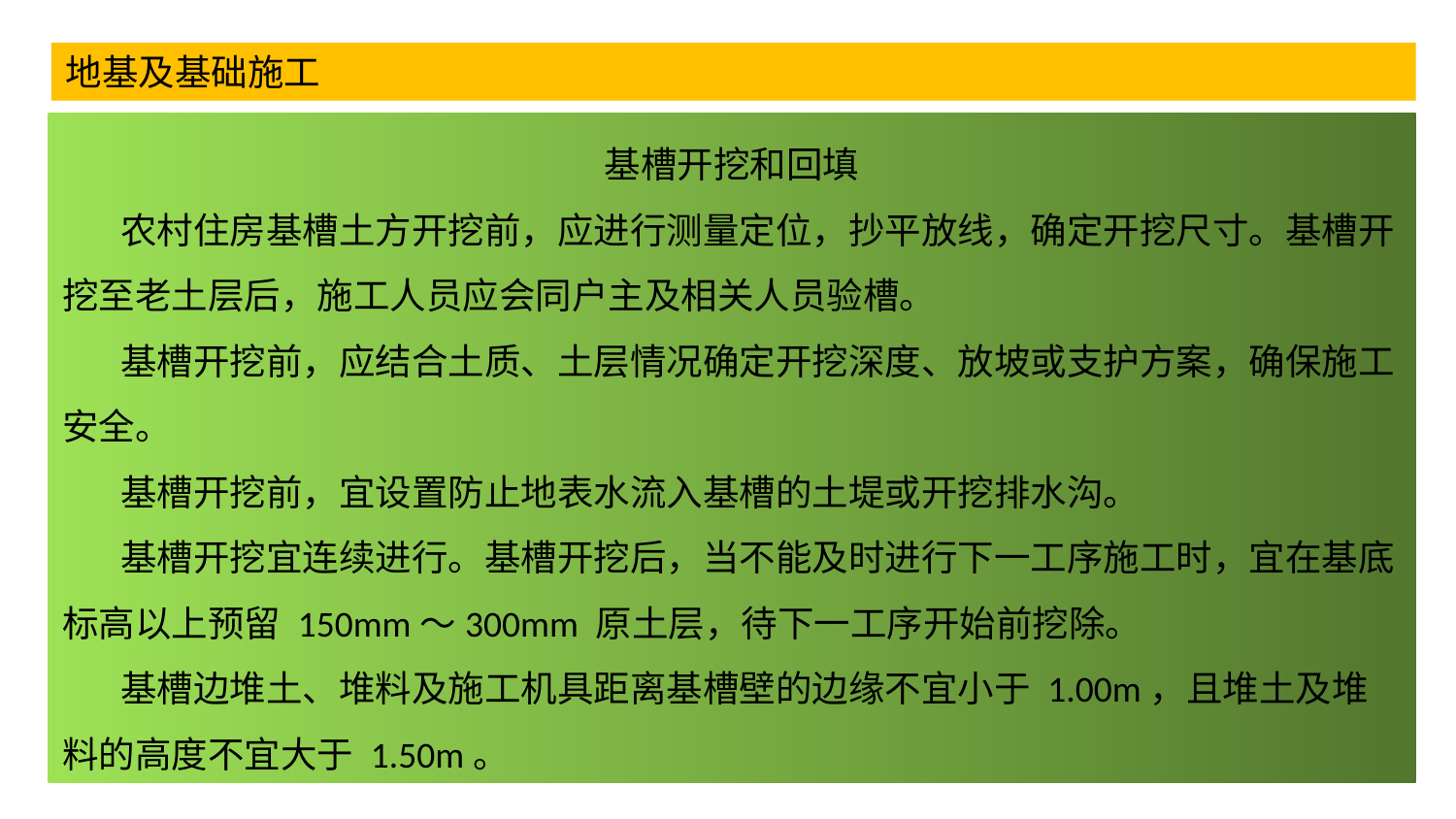

地基及基础施工
基槽开挖和回填
      农村住房基槽土方开挖前，应进行测量定位，抄平放线，确定开挖尺寸。基槽开挖至老土层后，施工人员应会同户主及相关人员验槽。
      基槽开挖前，应结合土质、土层情况确定开挖深度、放坡或支护方案，确保施工安全。
      基槽开挖前，宜设置防止地表水流入基槽的土堤或开挖排水沟。
      基槽开挖宜连续进行。基槽开挖后，当不能及时进行下一工序施工时，宜在基底标高以上预留 150mm～300mm 原土层，待下一工序开始前挖除。
      基槽边堆土、堆料及施工机具距离基槽壁的边缘不宜小于 1.00m，且堆土及堆料的高度不宜大于 1.50m。